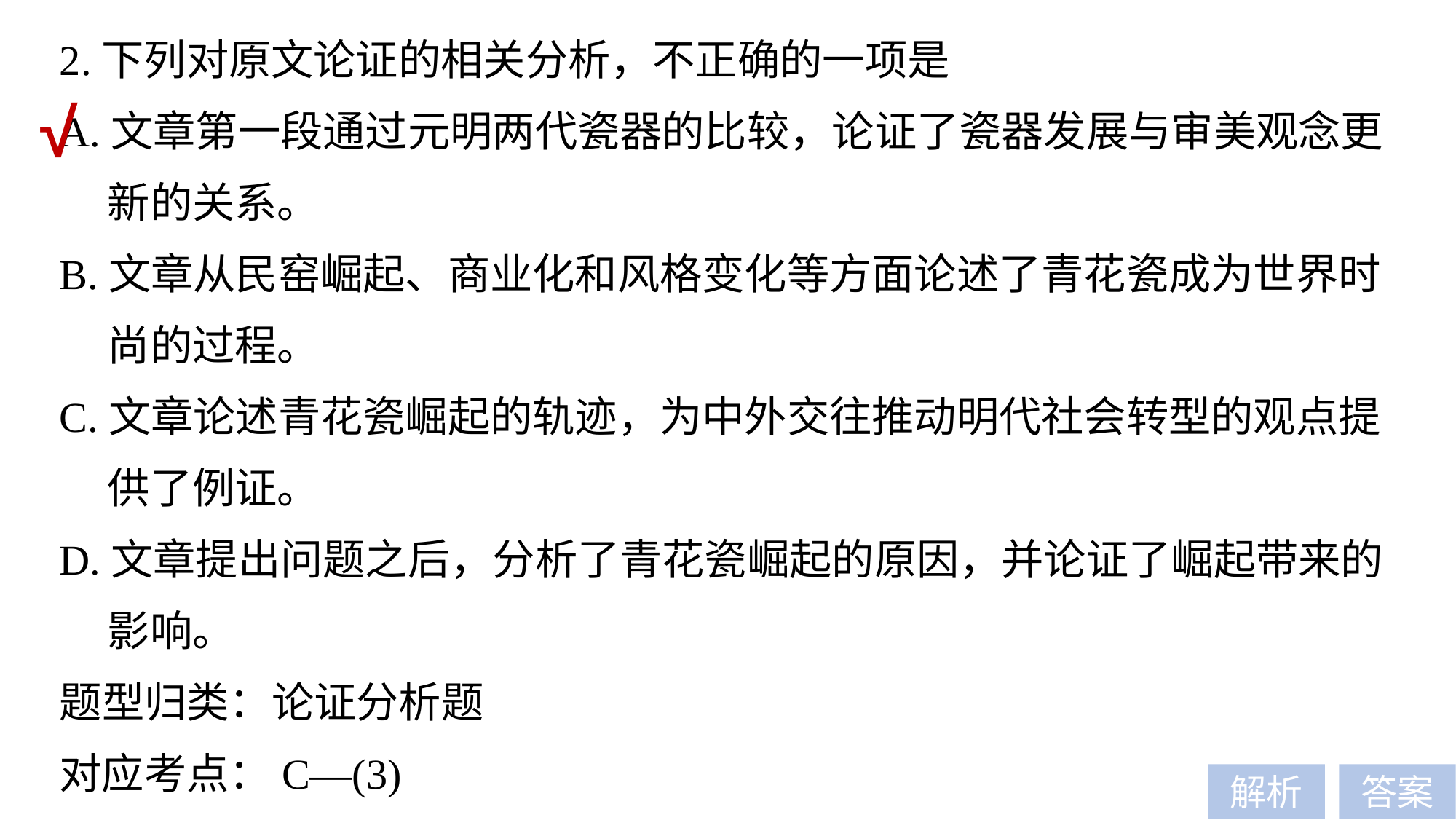

2.下列对原文论证的相关分析，不正确的一项是
A.文章第一段通过元明两代瓷器的比较，论证了瓷器发展与审美观念更
    新的关系。
B.文章从民窑崛起、商业化和风格变化等方面论述了青花瓷成为世界时
    尚的过程。
C.文章论述青花瓷崛起的轨迹，为中外交往推动明代社会转型的观点提
    供了例证。
D.文章提出问题之后，分析了青花瓷崛起的原因，并论证了崛起带来的
    影响。
题型归类：论证分析题
对应考点：C—(3)
√
解析
答案